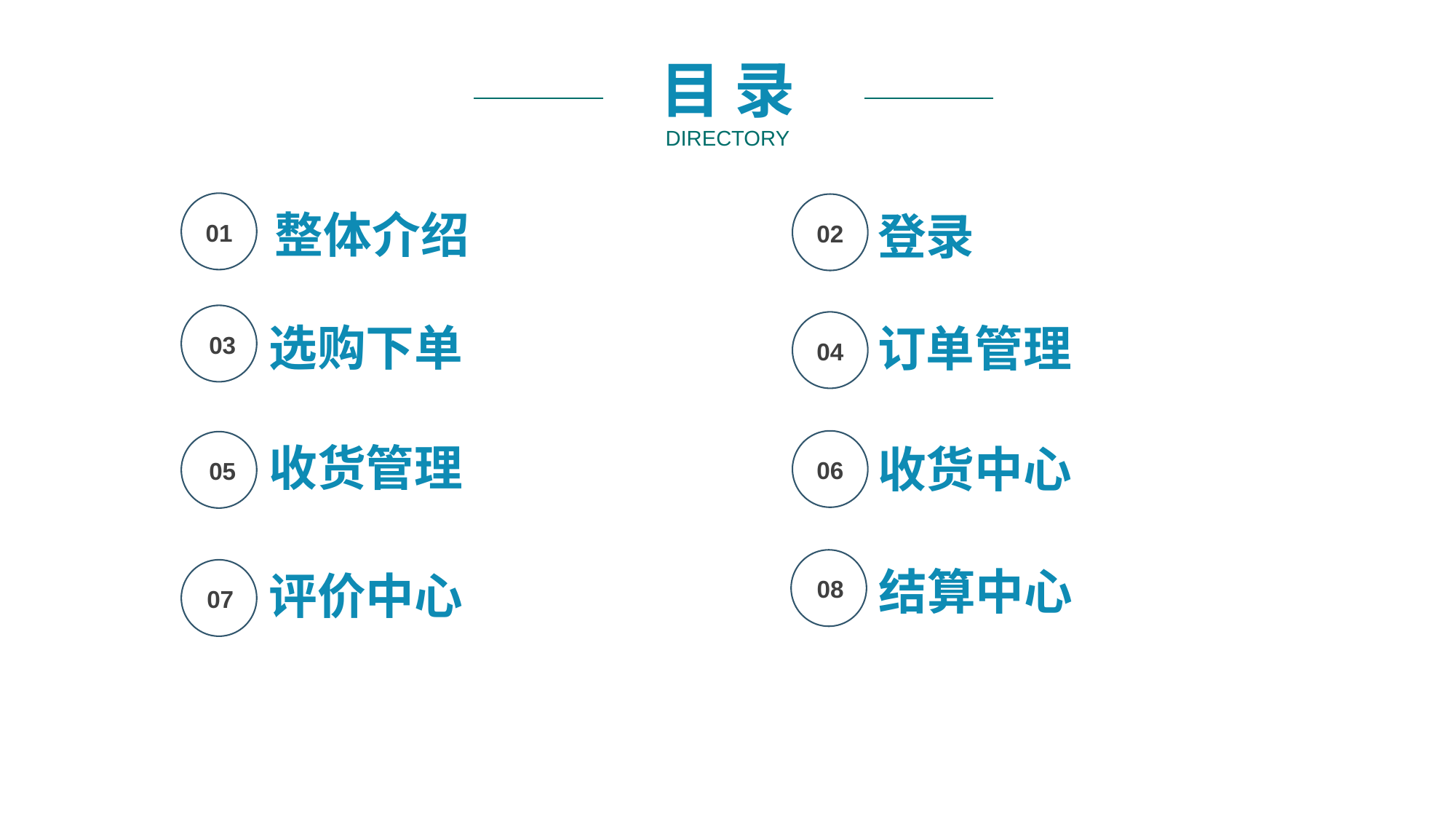

目 录
directory

整体介绍
登录
01
02

选购下单

订单管理
03
04

收货管理
收货中心
06
05

08
结算中心

07
评价中心
2